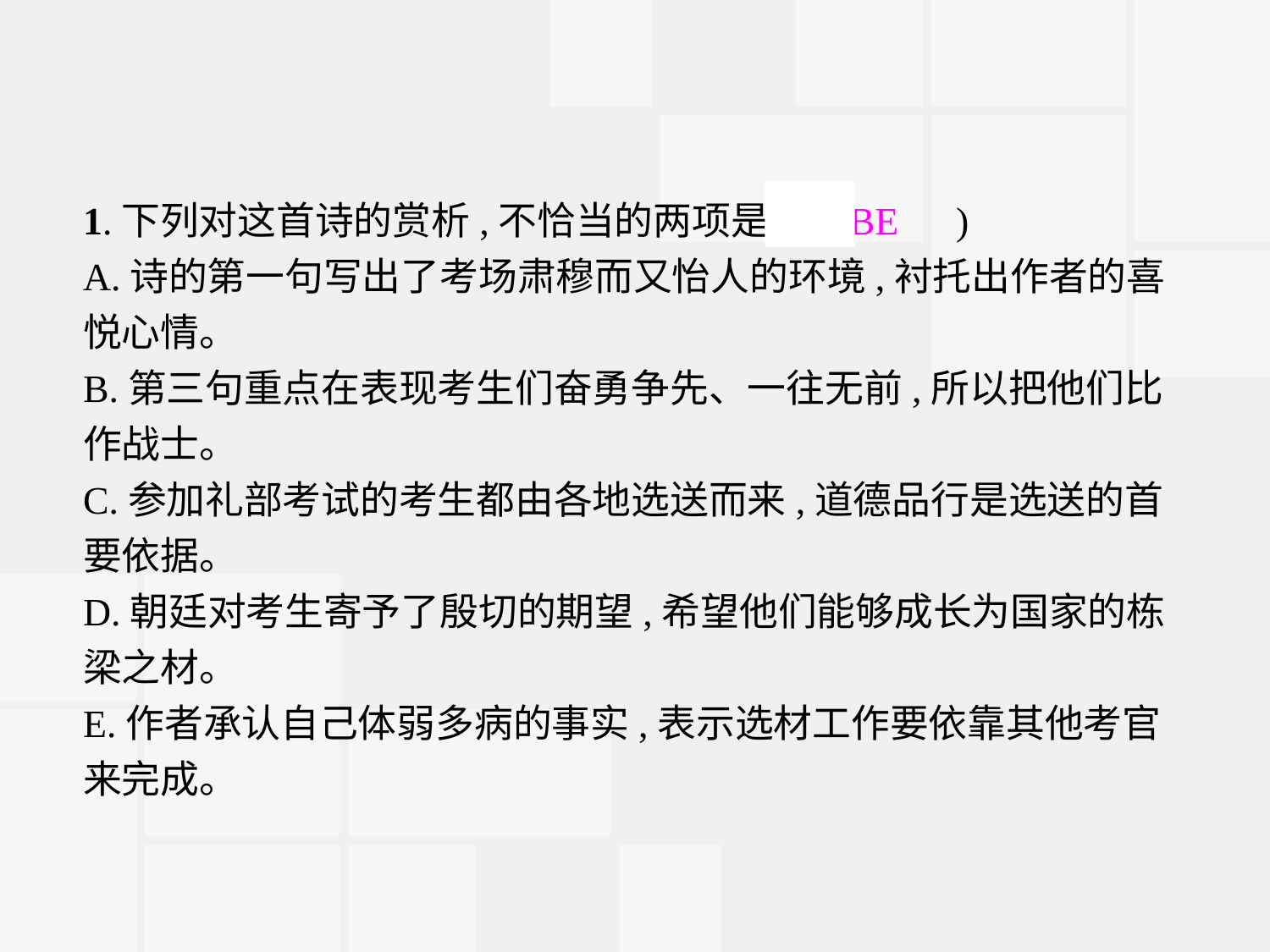

1.下列对这首诗的赏析,不恰当的两项是(　BE　)
A.诗的第一句写出了考场肃穆而又怡人的环境,衬托出作者的喜悦心情。
B.第三句重点在表现考生们奋勇争先、一往无前,所以把他们比作战士。
C.参加礼部考试的考生都由各地选送而来,道德品行是选送的首要依据。
D.朝廷对考生寄予了殷切的期望,希望他们能够成长为国家的栋梁之材。
E.作者承认自己体弱多病的事实,表示选材工作要依靠其他考官来完成。